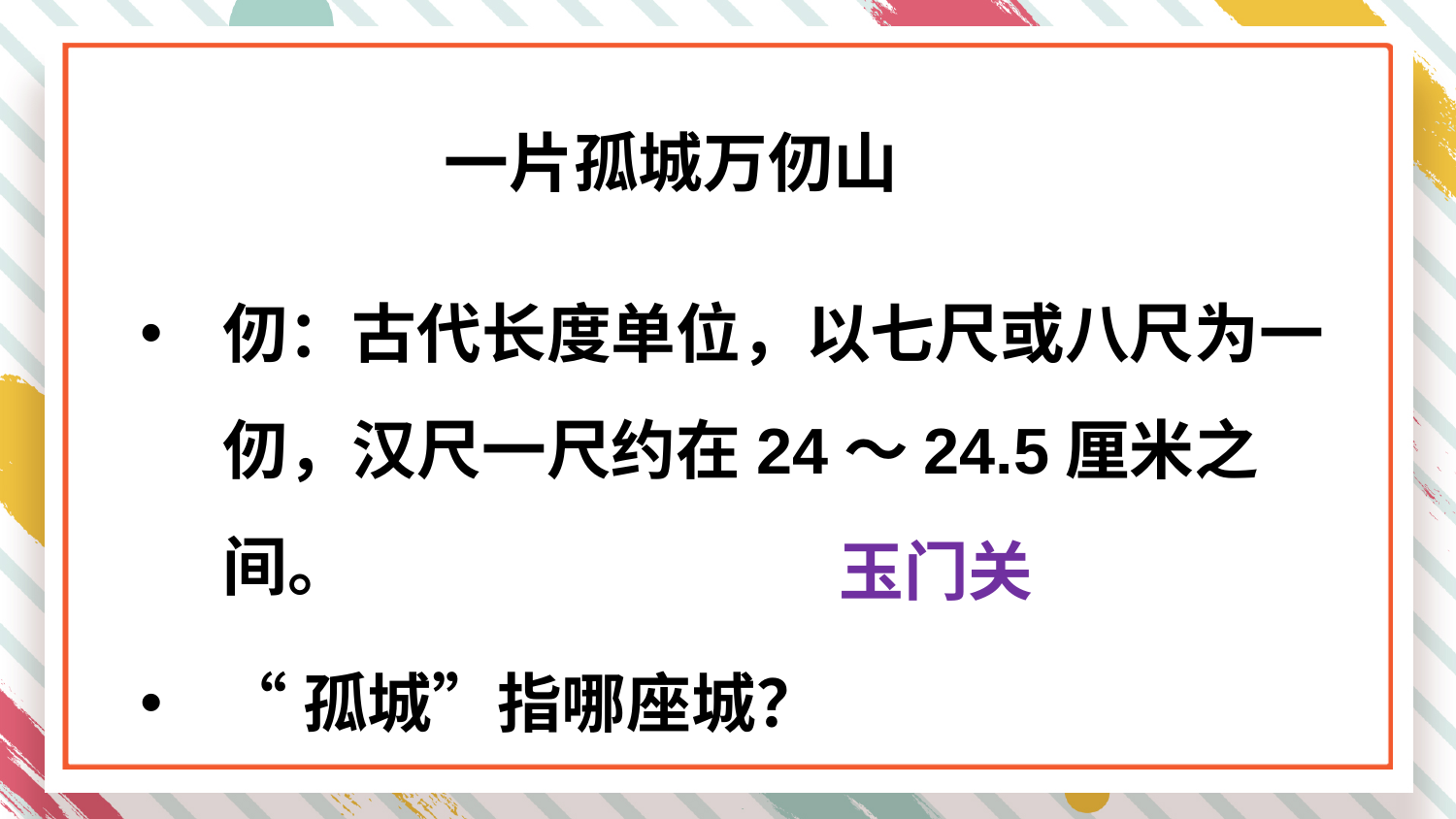

一片孤城万仞山
仞：古代长度单位，以七尺或八尺为一仞，汉尺一尺约在24～24.5厘米之间。
“孤城”指哪座城？
玉门关